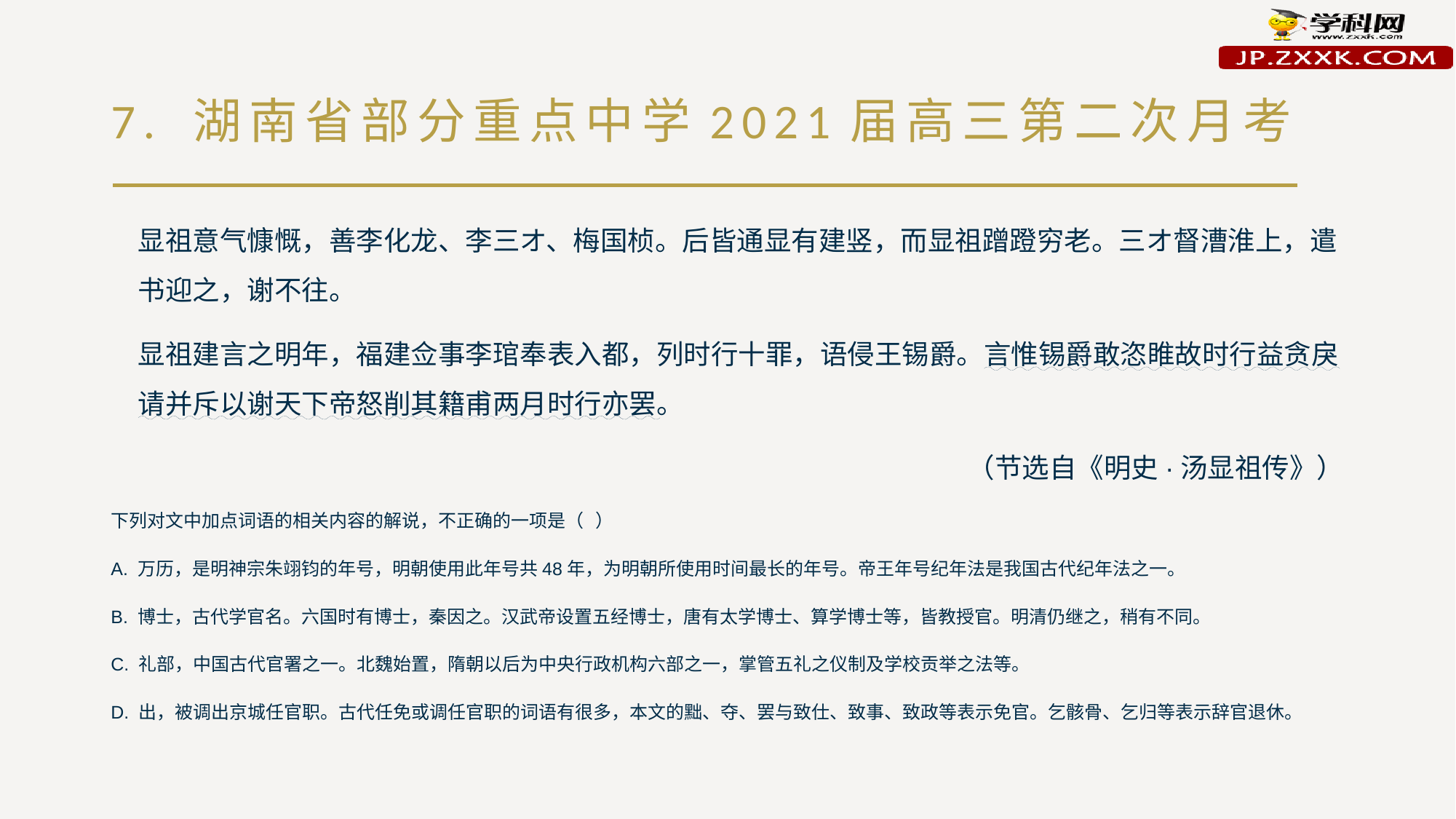

# 7. 湖南省部分重点中学2021届高三第二次月考
显祖意气慷慨，善李化龙、李三オ、梅国桢。后皆通显有建竖，而显祖蹭蹬穷老。三オ督漕淮上，遣书迎之，谢不往。
显祖建言之明年，福建佥事李琯奉表入都，列时行十罪，语侵王锡爵。言惟锡爵敢恣睢故时行益贪戾请并斥以谢天下帝怒削其籍甫两月时行亦罢。
（节选自《明史·汤显祖传》）
下列对文中加点词语的相关内容的解说，不正确的一项是（   ）
A. 万历，是明神宗朱翊钧的年号，明朝使用此年号共48年，为明朝所使用时间最长的年号。帝王年号纪年法是我国古代纪年法之一。
B. 博士，古代学官名。六国时有博士，秦因之。汉武帝设置五经博士，唐有太学博士、算学博士等，皆教授官。明清仍继之，稍有不同。
C. 礼部，中国古代官署之一。北魏始置，隋朝以后为中央行政机构六部之一，掌管五礼之仪制及学校贡举之法等。
D. 出，被调出京城任官职。古代任免或调任官职的词语有很多，本文的黜、夺、罢与致仕、致事、致政等表示免官。乞骸骨、乞归等表示辞官退休。